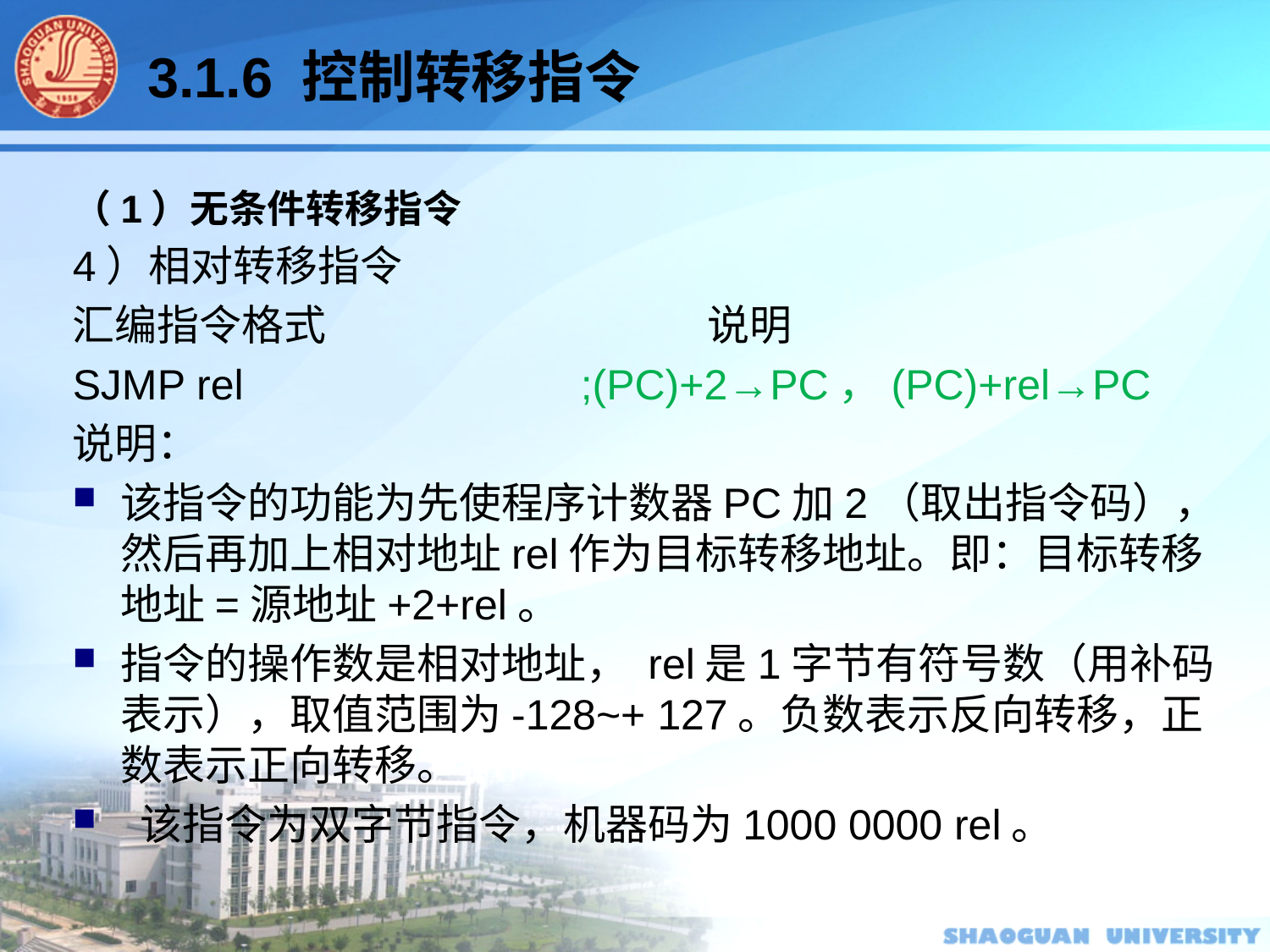

3.1.6 控制转移指令
（1）无条件转移指令
4）相对转移指令
汇编指令格式			说明
SJMP rel			;(PC)+2→PC，(PC)+rel→PC
说明：
该指令的功能为先使程序计数器PC加2（取出指令码），然后再加上相对地址rel作为目标转移地址。即：目标转移地址=源地址+2+rel。
指令的操作数是相对地址， rel是1字节有符号数（用补码表示），取值范围为-128~+ 127。负数表示反向转移，正数表示正向转移。
 该指令为双字节指令，机器码为1000 0000 rel。